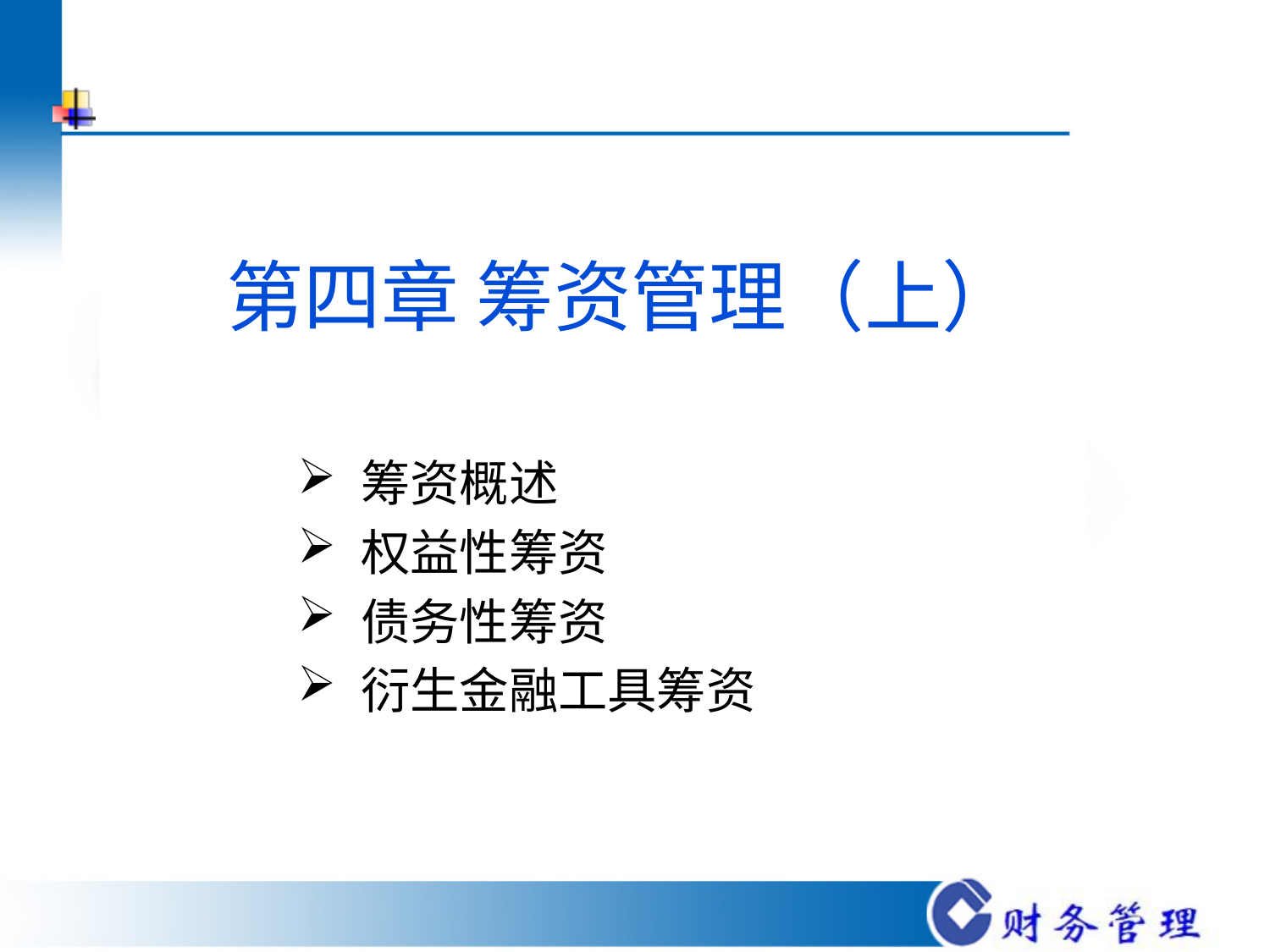

# 第四章 筹资管理（上）
筹资概述
权益性筹资
债务性筹资
衍生金融工具筹资